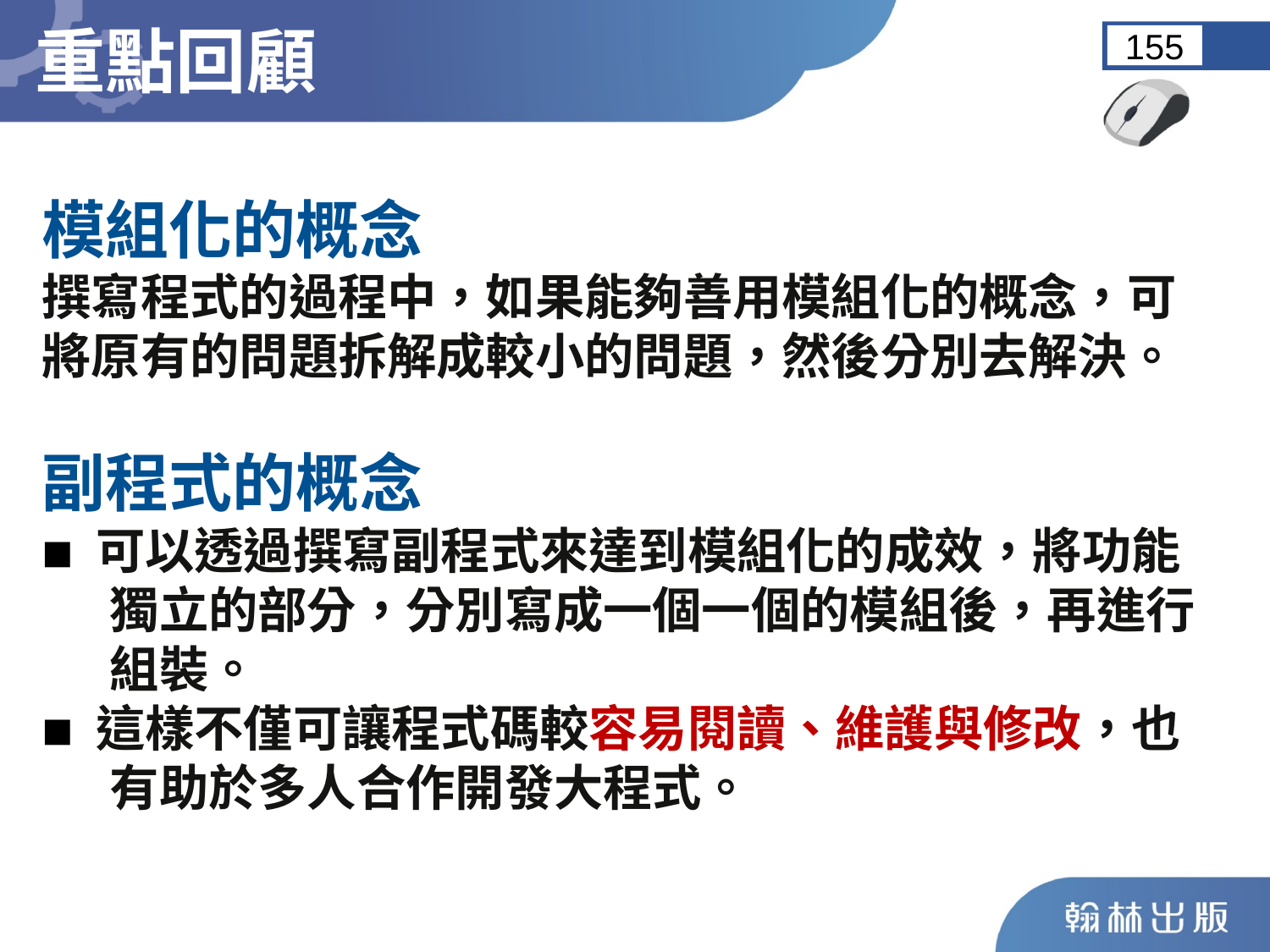

重點回顧

155
模組化的概念
撰寫程式的過程中，如果能夠善用模組化的概念，可
將原有的問題拆解成較小的問題，然後分別去解決。

副程式的概念
◼︎ 可以透過撰寫副程式來達到模組化的成效，將功能
     獨立的部分，分別寫成一個一個的模組後，再進行
     組裝。
◼︎ 這樣不僅可讓程式碼較容易閱讀、維護與修改，也
     有助於多人合作開發大程式。